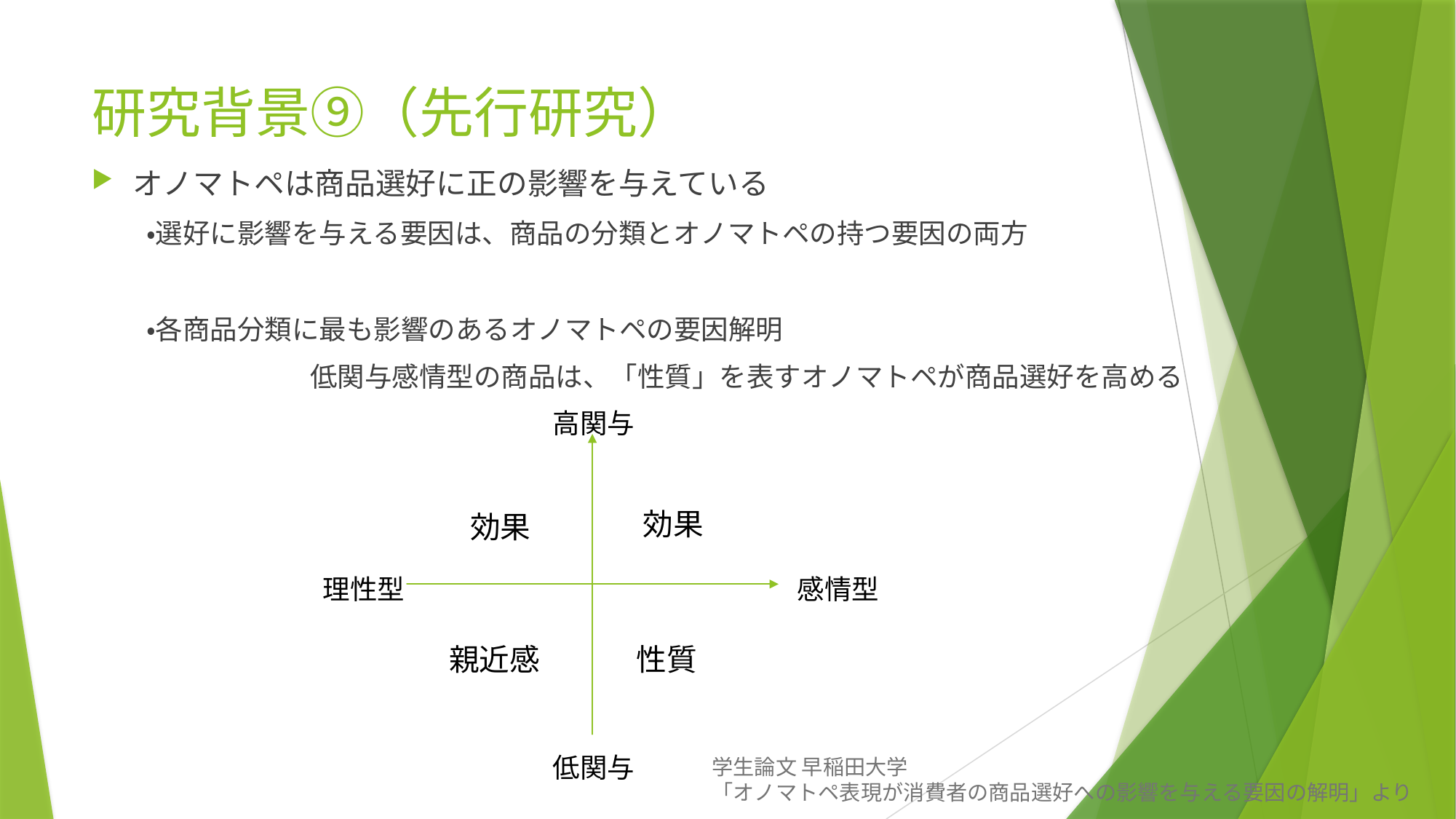

# 研究背景⑨（先行研究）
オノマトペは商品選好に正の影響を与えている
　　・選好に影響を与える要因は、商品の分類とオノマトペの持つ要因の両方

　　・各商品分類に最も影響のあるオノマトペの要因解明
		低関与感情型の商品は、「性質」を表すオノマトペが商品選好を高める
高関与
効果
効果
理性型
性質
親近感
感情型
低関与
学生論文 早稲田大学
「オノマトペ表現が消費者の商品選好への影響を与える要因の解明」より